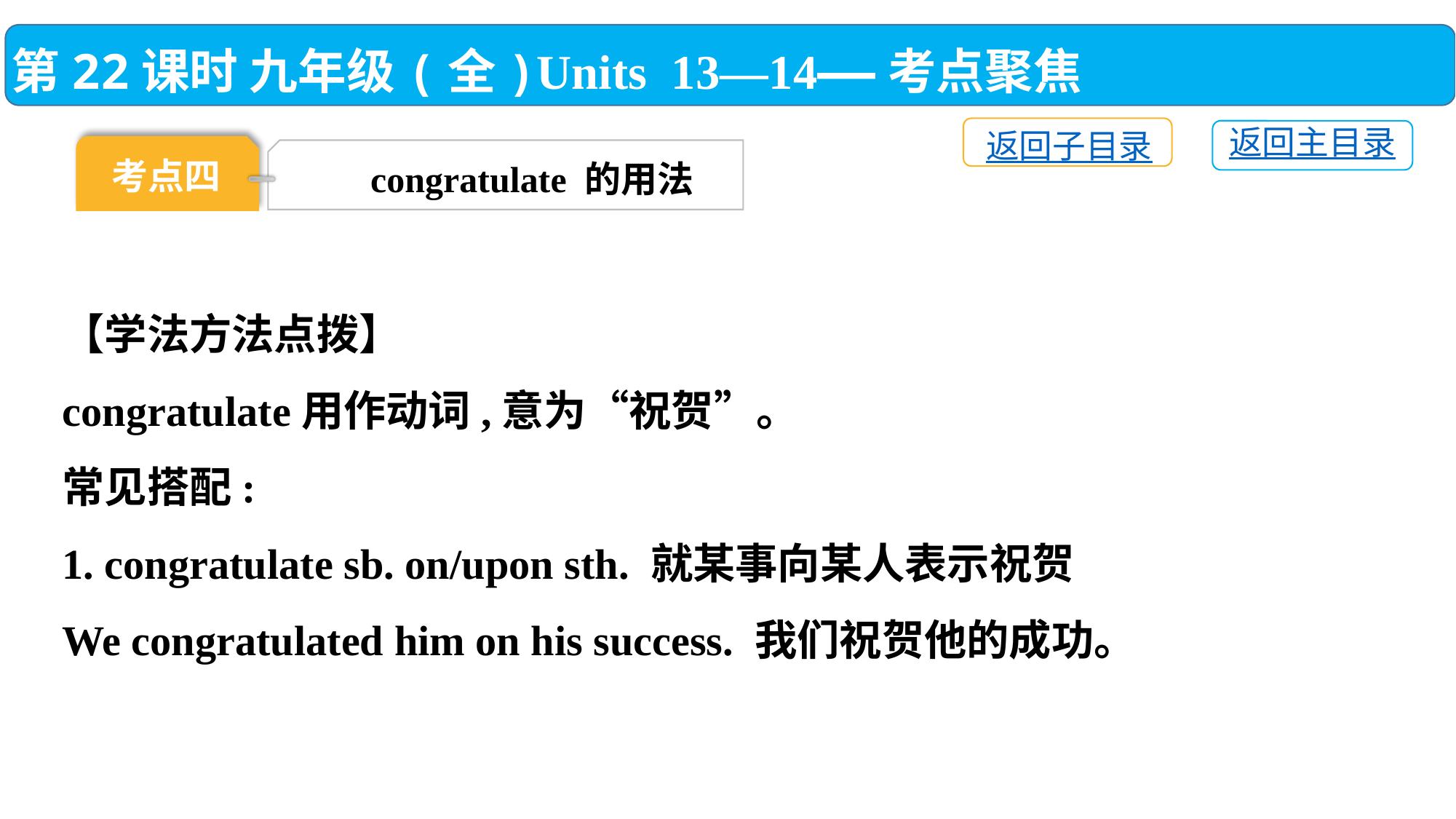

第22课时 九年级(全)Units  13—14——考点聚焦

返回子目录
返回主目录
考点四
congratulate 的用法

【学法方法点拨】
congratulate用作动词,意为“祝贺”。
常见搭配:
1. congratulate sb. on/upon sth. 就某事向某人表示祝贺
We congratulated him on his success. 我们祝贺他的成功。